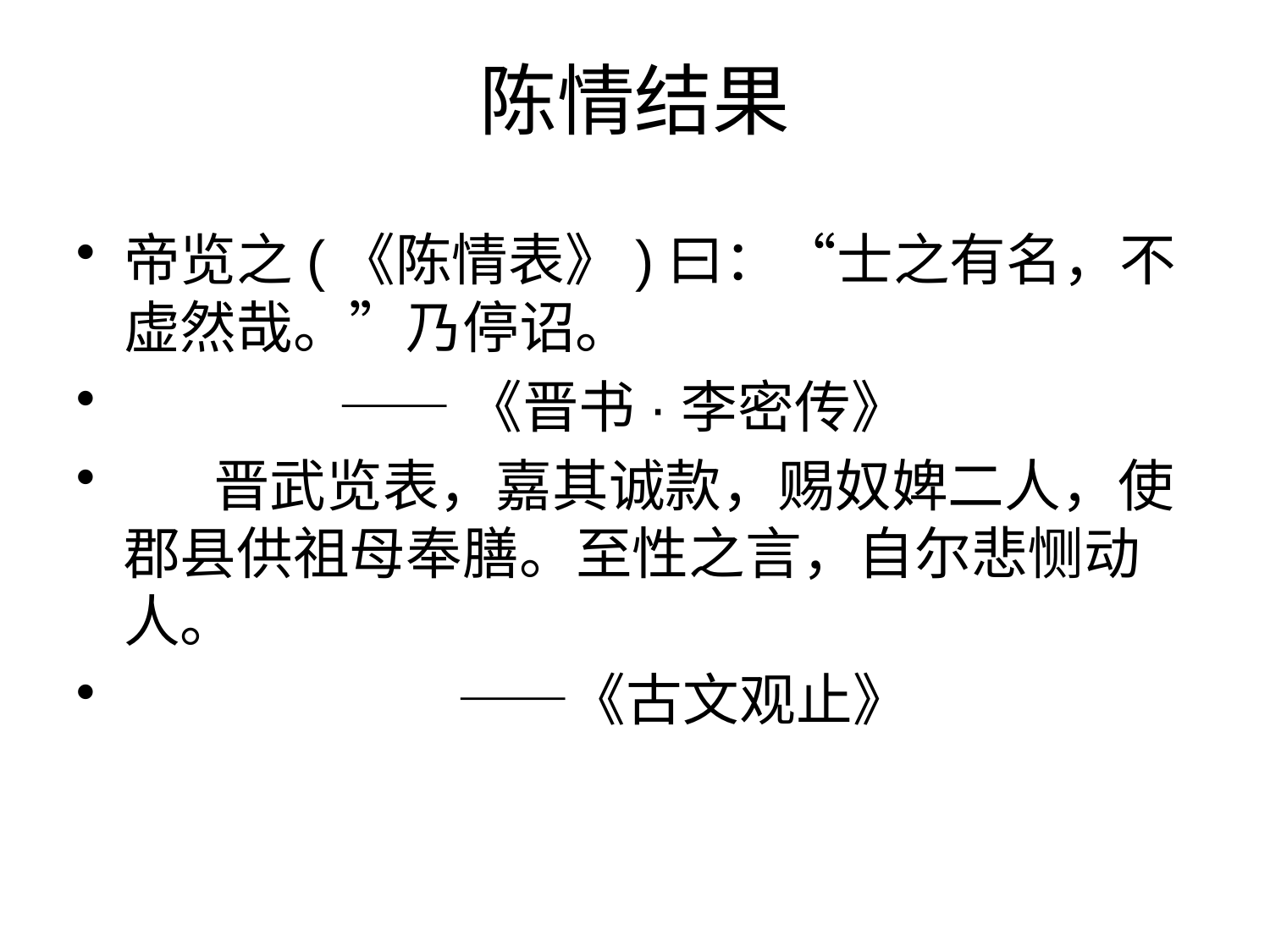

# 陈情结果
帝览之(《陈情表》)曰：“士之有名，不虚然哉。”乃停诏。
                 ——《晋书·李密传》
      晋武览表，嘉其诚款，赐奴婢二人，使郡县供祖母奉膳。至性之言，自尔悲恻动人。
　　　　　    ——《古文观止》